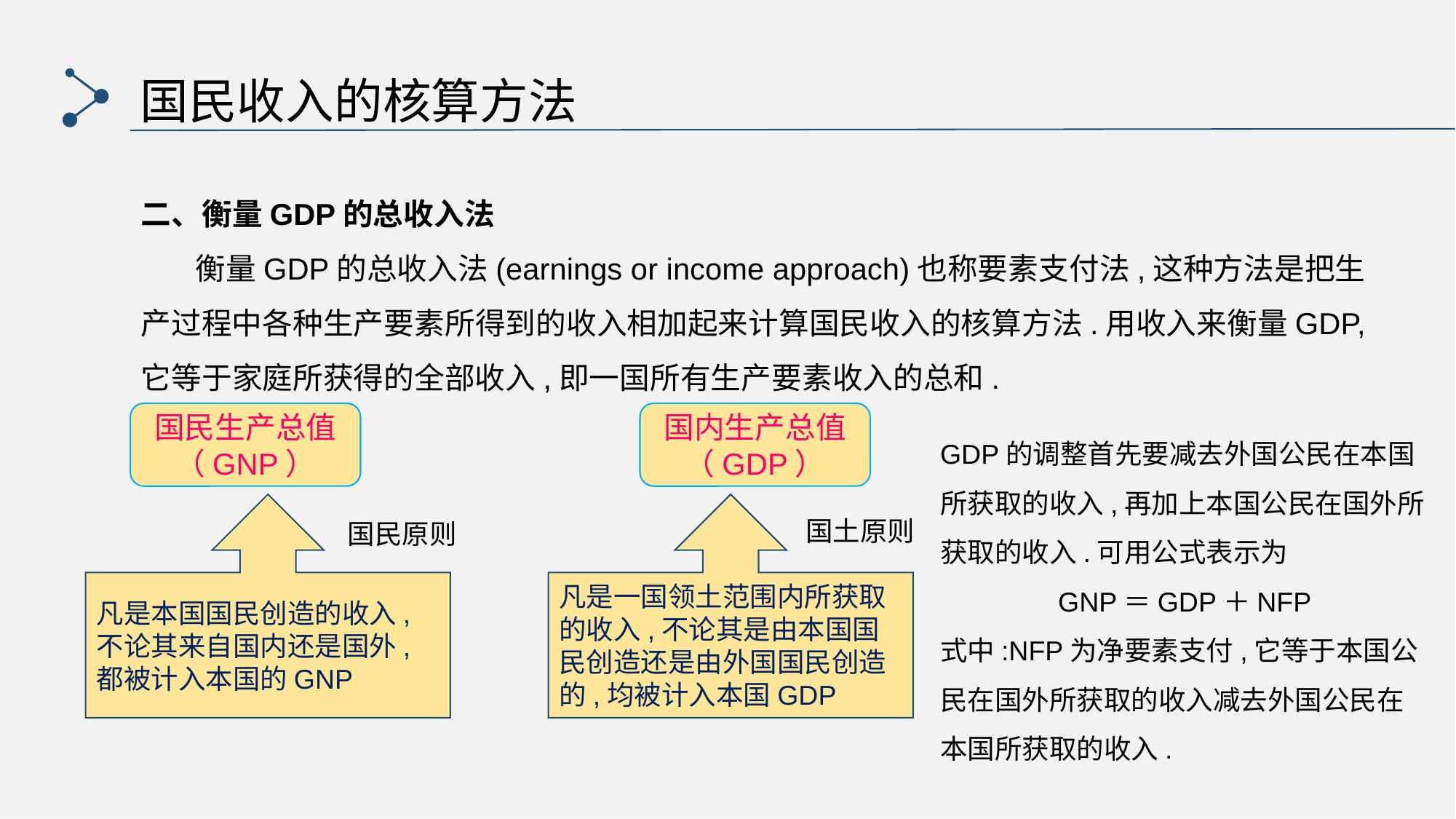

国民收入的核算方法
二、衡量GDP的总收入法
       衡量GDP的总收入法(earnings or income approach)也称要素支付法,这种方法是把生产过程中各种生产要素所得到的收入相加起来计算国民收入的核算方法.用收入来衡量GDP,它等于家庭所获得的全部收入,即一国所有生产要素收入的总和.
国民生产总值（GNP）
国内生产总值（GDP）
GDP的调整首先要减去外国公民在本国所获取的收入,再加上本国公民在国外所获取的收入.可用公式表示为
GNP＝GDP＋NFP
式中:NFP为净要素支付,它等于本国公民在国外所获取的收入减去外国公民在本国所获取的收入.
凡是本国国民创造的收入,不论其来自国内还是国外,都被计入本国的GNP
凡是一国领土范围内所获取的收入,不论其是由本国国民创造还是由外国国民创造的,均被计入本国GDP
国土原则
国民原则